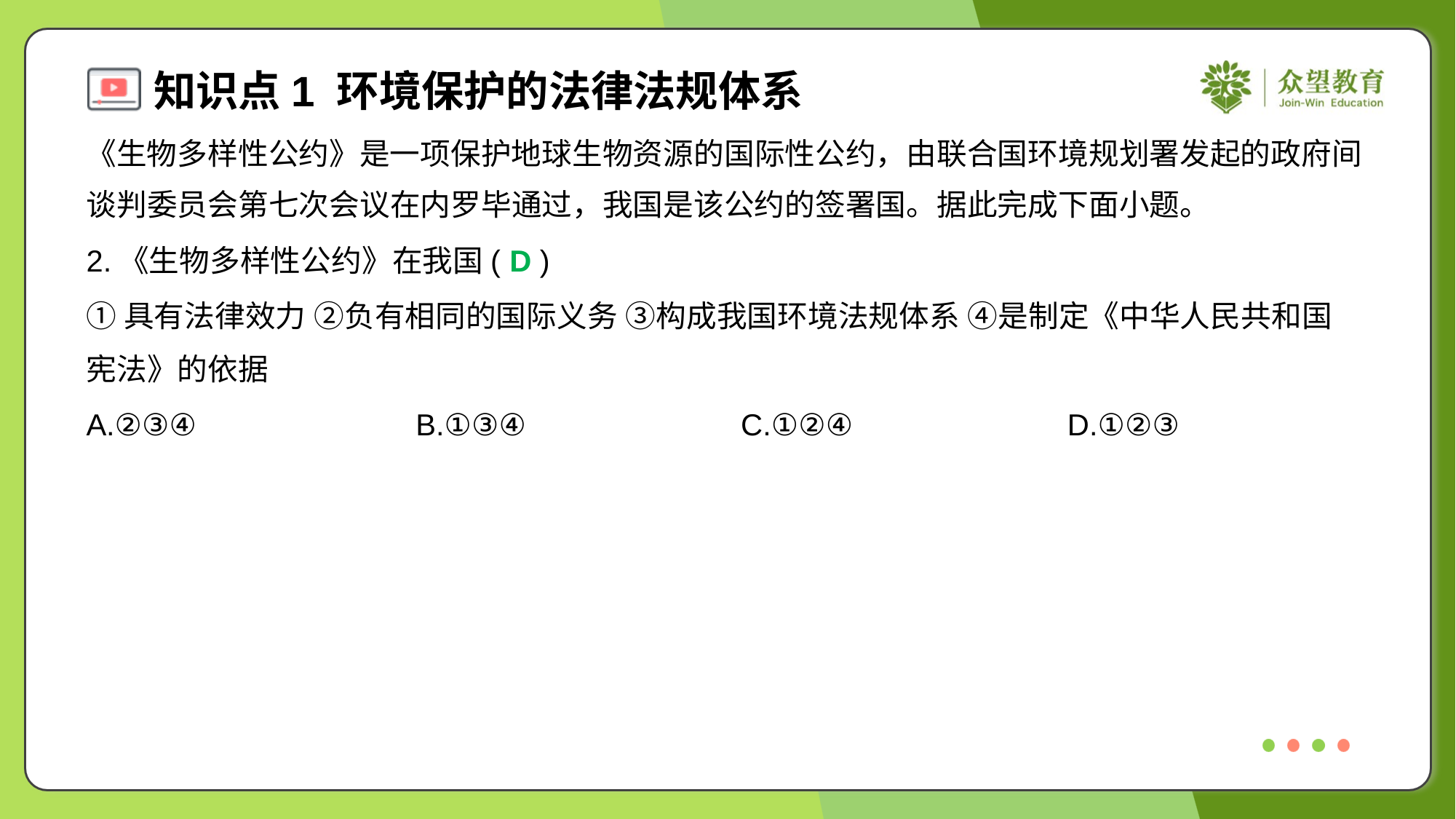

《生物多样性公约》是一项保护地球生物资源的国际性公约，由联合国环境规划署发起的政府间
谈判委员会第七次会议在内罗毕通过，我国是该公约的签署国。据此完成下面小题。
2.《生物多样性公约》在我国(     )
D
①具有法律效力 ②负有相同的国际义务 ③构成我国环境法规体系 ④是制定《中华人民共和国
宪法》的依据
A.②③④	B.①③④	C.①②④	D.①②③